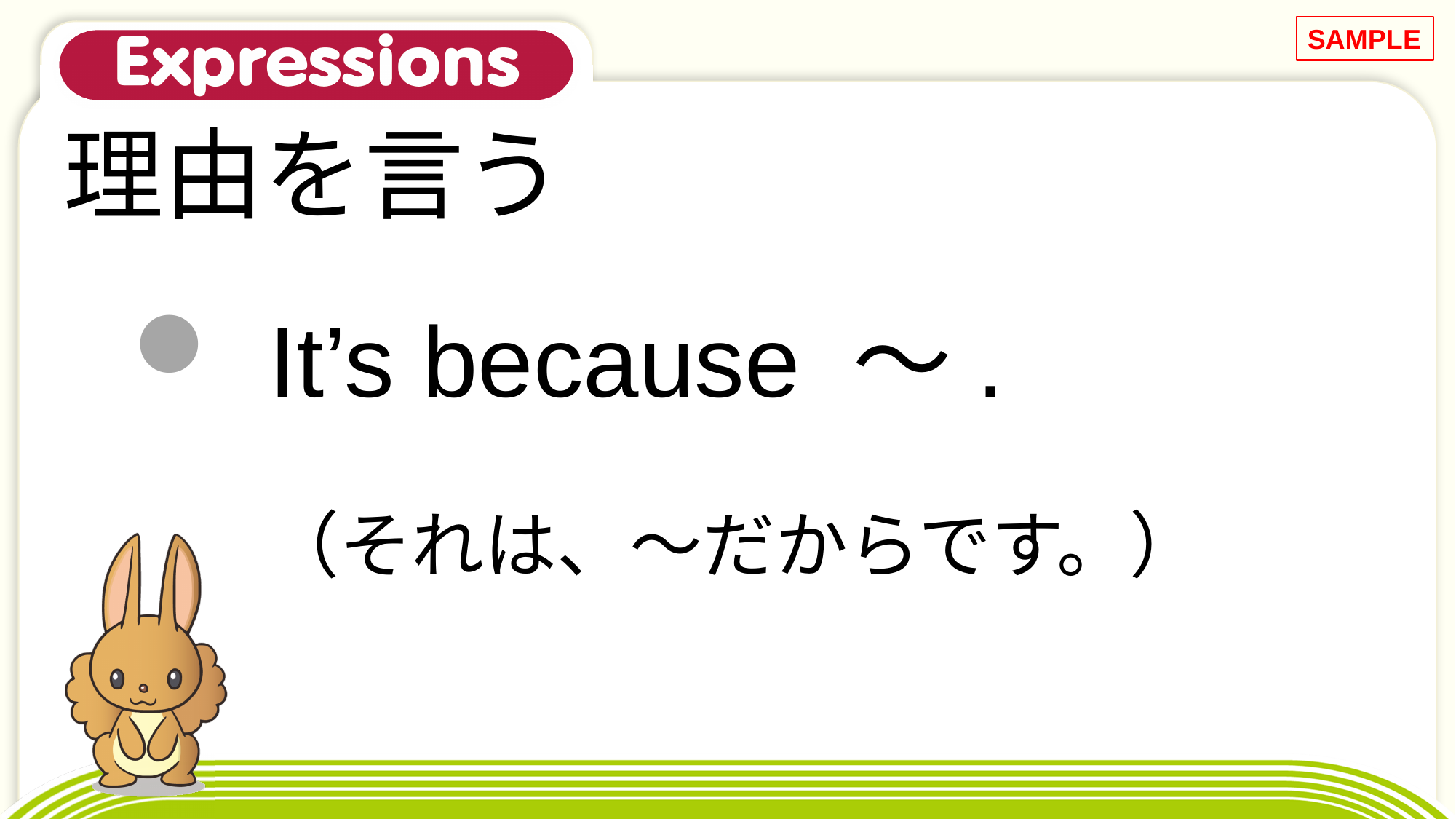

SAMPLE
# 理由を言う
It’s because ～.
（それは、～だからです。）